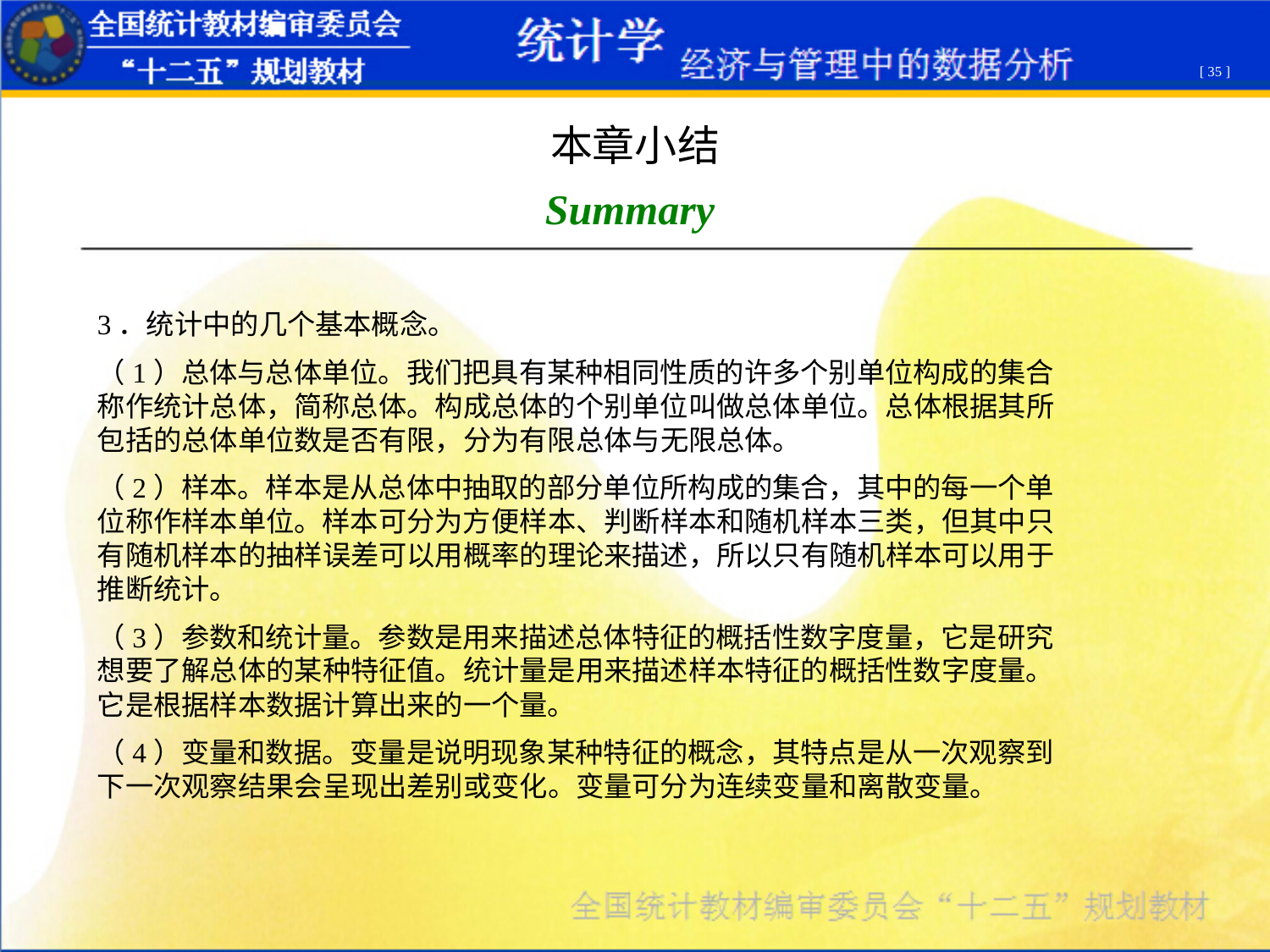

[ 35 ]
本章小结
Summary
3．统计中的几个基本概念。
（1）总体与总体单位。我们把具有某种相同性质的许多个别单位构成的集合称作统计总体，简称总体。构成总体的个别单位叫做总体单位。总体根据其所包括的总体单位数是否有限，分为有限总体与无限总体。
（2）样本。样本是从总体中抽取的部分单位所构成的集合，其中的每一个单位称作样本单位。样本可分为方便样本、判断样本和随机样本三类，但其中只有随机样本的抽样误差可以用概率的理论来描述，所以只有随机样本可以用于推断统计。
（3）参数和统计量。参数是用来描述总体特征的概括性数字度量，它是研究想要了解总体的某种特征值。统计量是用来描述样本特征的概括性数字度量。它是根据样本数据计算出来的一个量。
（4）变量和数据。变量是说明现象某种特征的概念，其特点是从一次观察到下一次观察结果会呈现出差别或变化。变量可分为连续变量和离散变量。